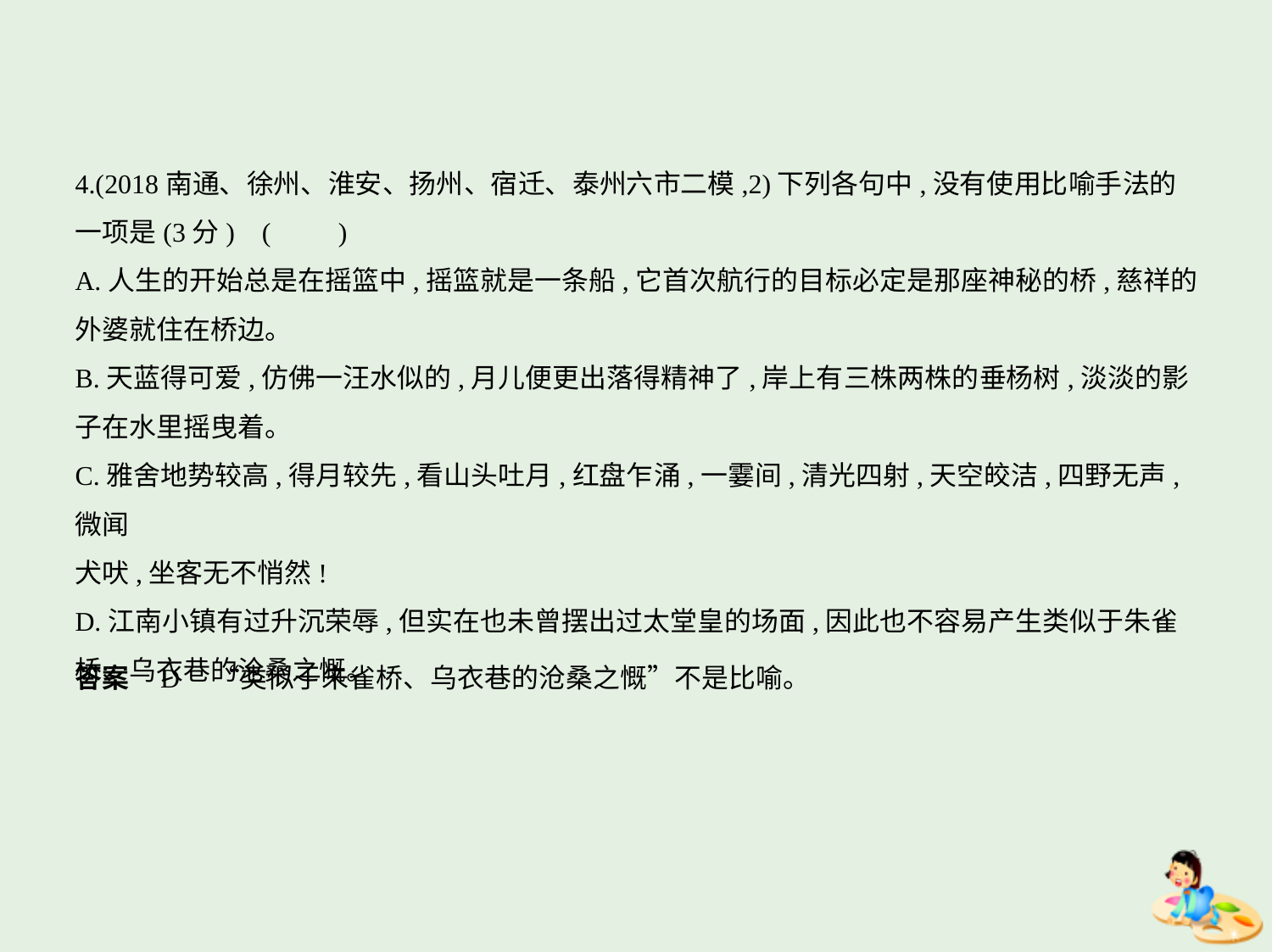

4.(2018南通、徐州、淮安、扬州、宿迁、泰州六市二模,2)下列各句中,没有使用比喻手法的
一项是(3分) (　　)
A.人生的开始总是在摇篮中,摇篮就是一条船,它首次航行的目标必定是那座神秘的桥,慈祥的
外婆就住在桥边。
B.天蓝得可爱,仿佛一汪水似的,月儿便更出落得精神了,岸上有三株两株的垂杨树,淡淡的影
子在水里摇曳着。
C.雅舍地势较高,得月较先,看山头吐月,红盘乍涌,一霎间,清光四射,天空皎洁,四野无声,微闻
犬吠,坐客无不悄然!
D.江南小镇有过升沉荣辱,但实在也未曾摆出过太堂皇的场面,因此也不容易产生类似于朱雀
桥、乌衣巷的沧桑之慨。
答案    D　“类似于朱雀桥、乌衣巷的沧桑之慨”不是比喻。